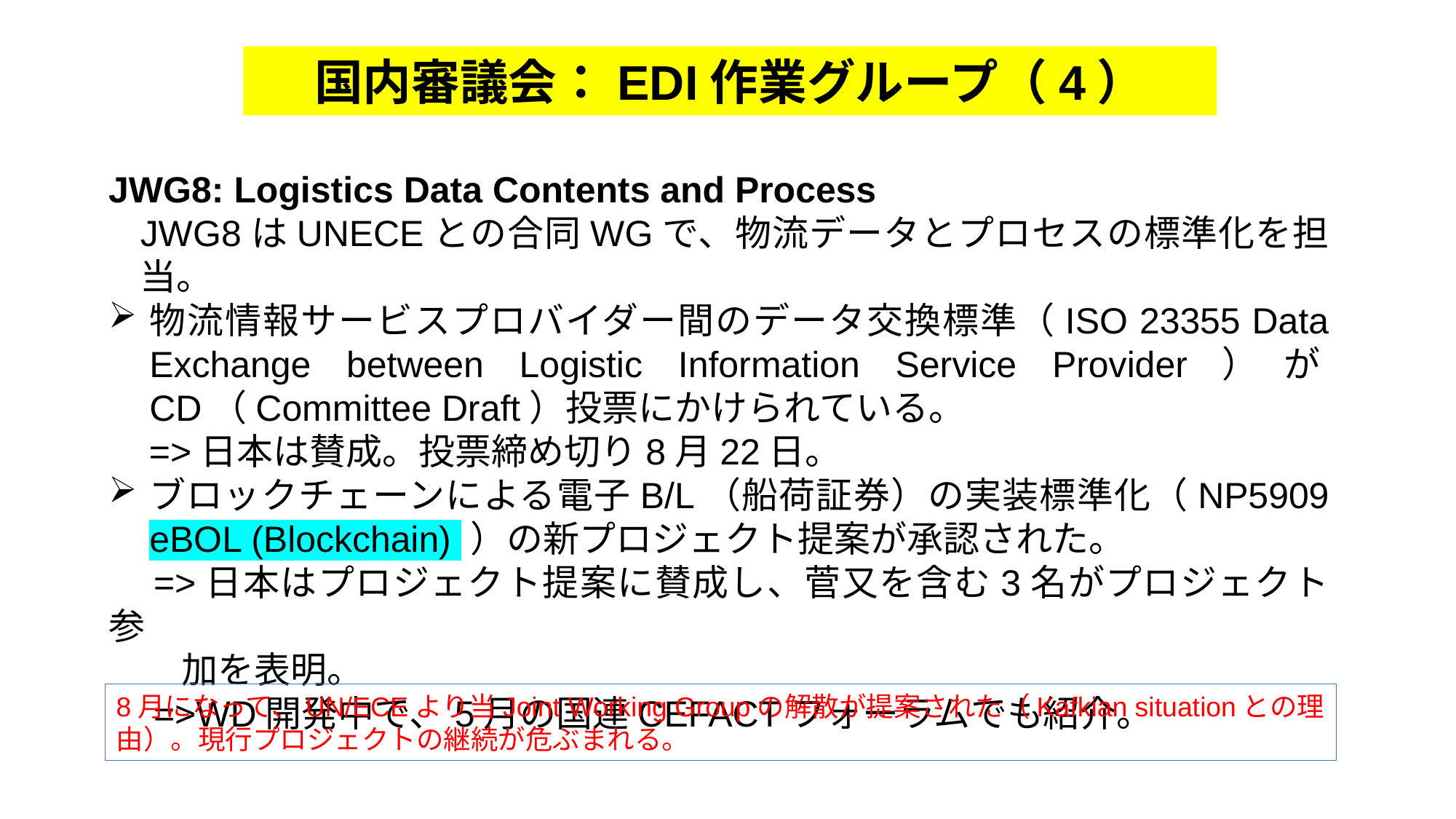

国内審議会：EDI作業グループ（4）
JWG8: Logistics Data Contents and Process
JWG8はUNECEとの合同WGで、物流データとプロセスの標準化を担当。
物流情報サービスプロバイダー間のデータ交換標準（ISO 23355 Data Exchange between Logistic Information Service Provider）がCD（Committee Draft）投票にかけられている。
    =>日本は賛成。投票締め切り8月22日。
ブロックチェーンによる電子B/L（船荷証券）の実装標準化（NP5909 eBOL (Blockchain) ）の新プロジェクト提案が承認された。
    =>日本はプロジェクト提案に賛成し、菅又を含む3名がプロジェクト参
　　加を表明。
　=>WD開発中で、5月の国連CEFACTフォーラムでも紹介。
8月になって、UN/ECEより当Joint Working Groupの解散が提案された（Kafkian situationとの理由）。現行プロジェクトの継続が危ぶまれる。